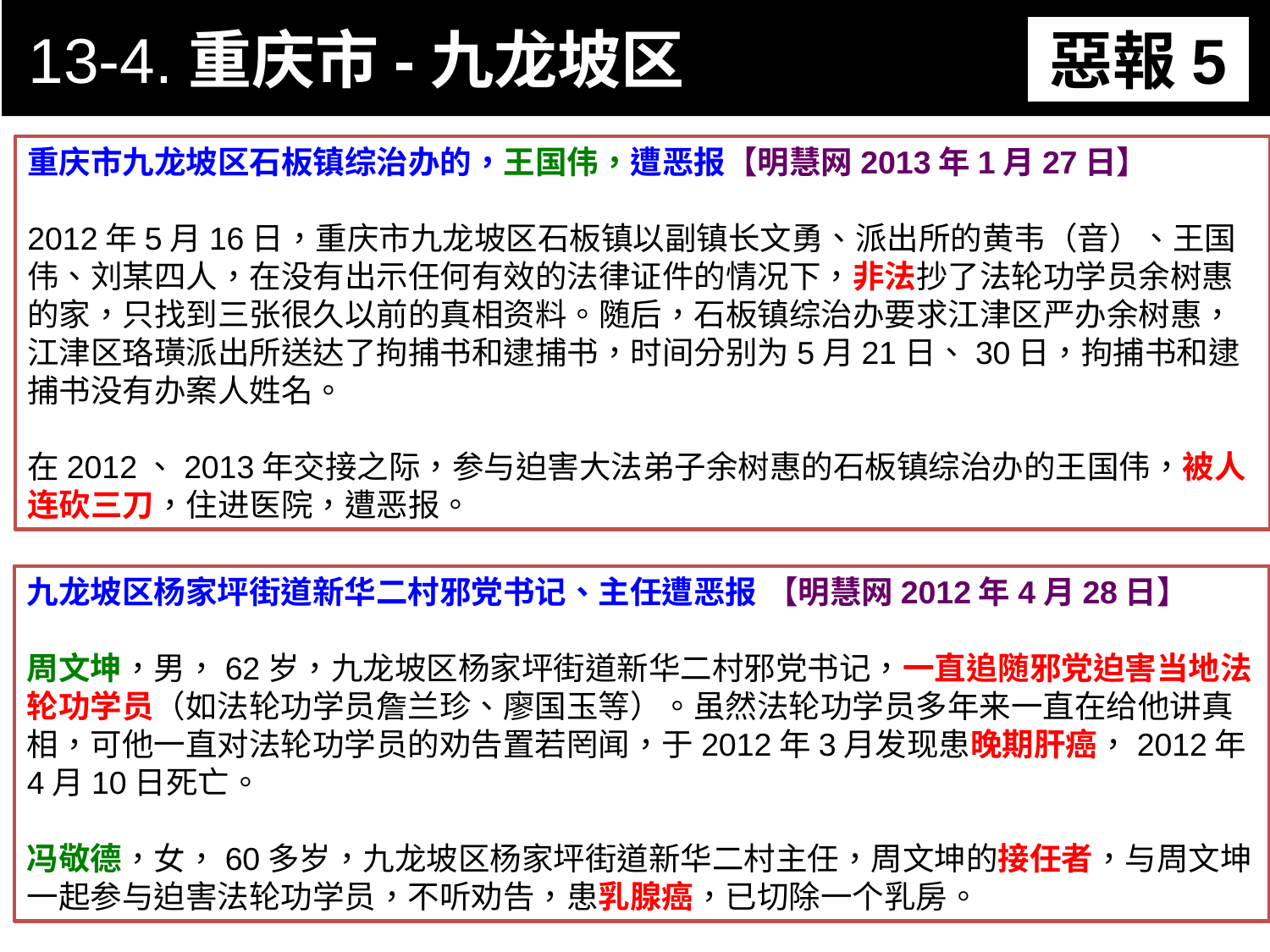

13-4.重庆市-九龙坡区
惡報5
11-3. XX市官員惡報實例
重庆市九龙坡区石板镇综治办的，王国伟，遭恶报【明慧网2013年1月27日】

2012年5月16日，重庆市九龙坡区石板镇以副镇长文勇、派出所的黄韦（音）、王国伟、刘某四人，在没有出示任何有效的法律证件的情况下，非法抄了法轮功学员余树惠的家，只找到三张很久以前的真相资料。随后，石板镇综治办要求江津区严办余树惠，江津区珞璜派出所送达了拘捕书和逮捕书，时间分别为5月21日、30日，拘捕书和逮捕书没有办案人姓名。

在2012、2013年交接之际，参与迫害大法弟子余树惠的石板镇综治办的王国伟，被人连砍三刀，住进医院，遭恶报。
九龙坡区杨家坪街道新华二村邪党书记、主任遭恶报 【明慧网2012年4月28日】

周文坤，男，62岁，九龙坡区杨家坪街道新华二村邪党书记，一直追随邪党迫害当地法轮功学员（如法轮功学员詹兰珍、廖国玉等）。虽然法轮功学员多年来一直在给他讲真相，可他一直对法轮功学员的劝告置若罔闻，于2012年3月发现患晚期肝癌，2012年4月10日死亡。

冯敬德，女，60多岁，九龙坡区杨家坪街道新华二村主任，周文坤的接任者，与周文坤一起参与迫害法轮功学员，不听劝告，患乳腺癌，已切除一个乳房。